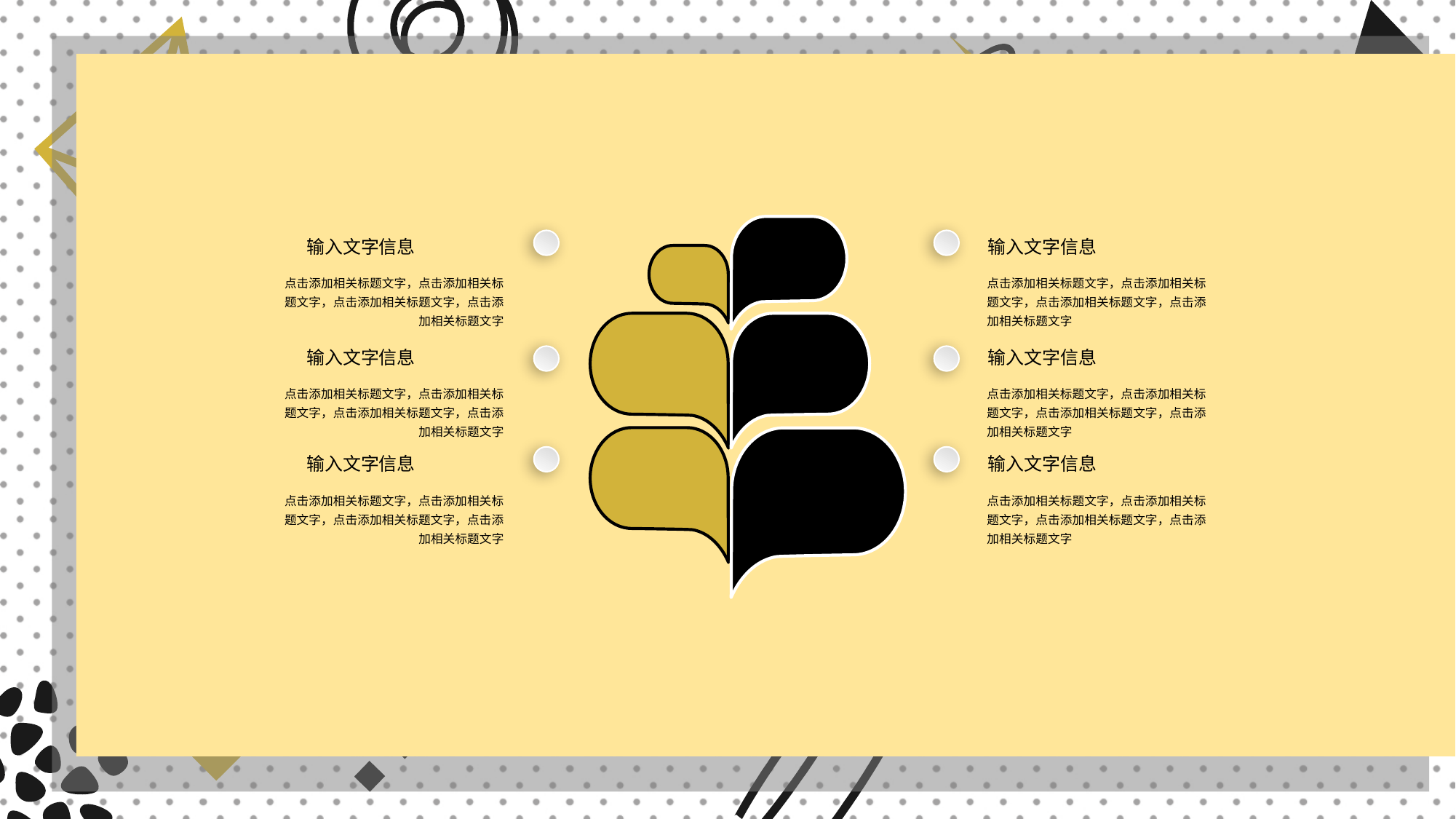

输入文字信息
输入文字信息

点击添加相关标题文字，点击添加相关标题文字，点击添加相关标题文字，点击添加相关标题文字
点击添加相关标题文字，点击添加相关标题文字，点击添加相关标题文字，点击添加相关标题文字

输入文字信息
输入文字信息

点击添加相关标题文字，点击添加相关标题文字，点击添加相关标题文字，点击添加相关标题文字
点击添加相关标题文字，点击添加相关标题文字，点击添加相关标题文字，点击添加相关标题文字

输入文字信息
输入文字信息
点击添加相关标题文字，点击添加相关标题文字，点击添加相关标题文字，点击添加相关标题文字
点击添加相关标题文字，点击添加相关标题文字，点击添加相关标题文字，点击添加相关标题文字